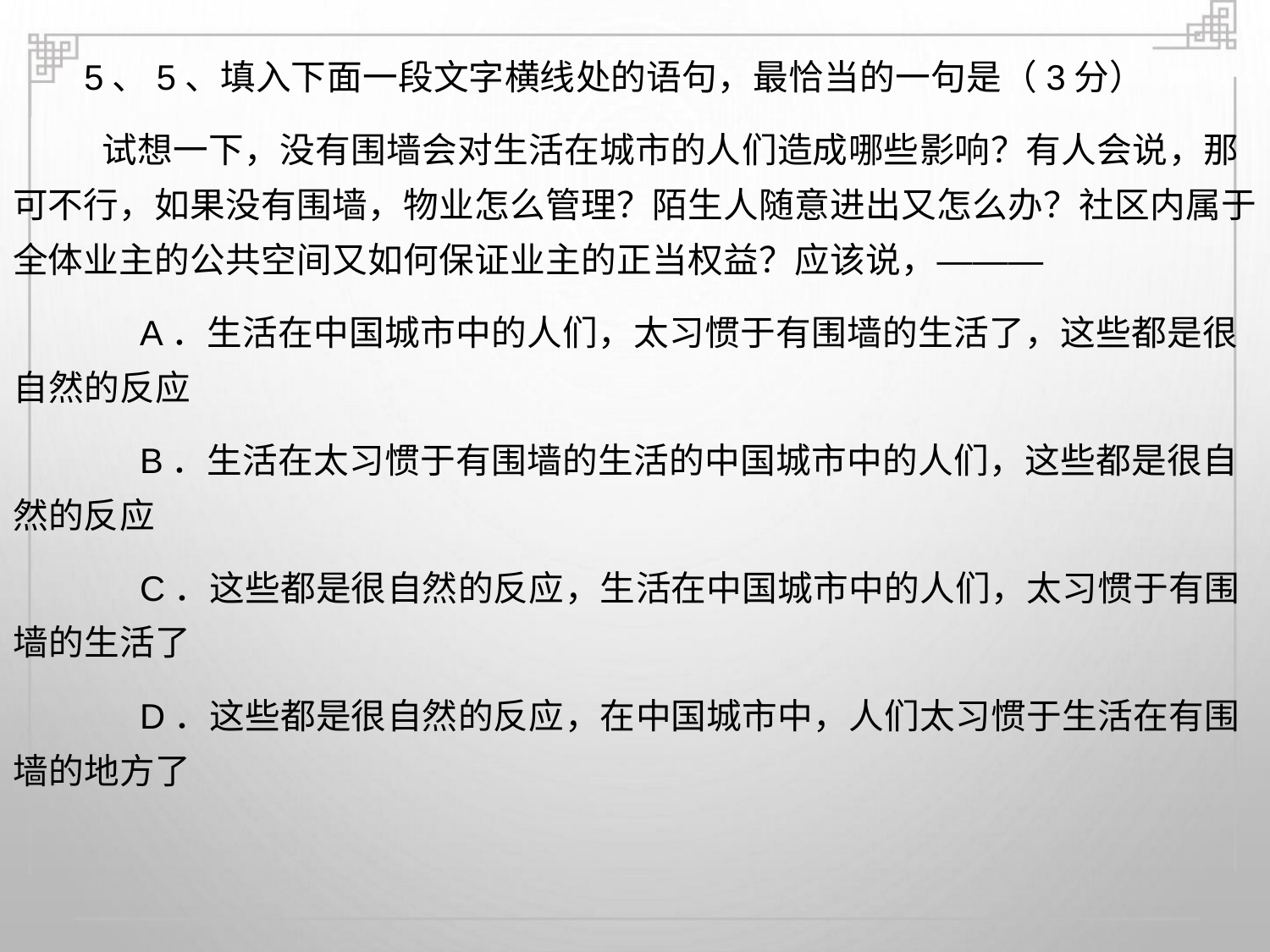

5、5、填入下面一段文字横线处的语句，最恰当的一句是（3分）
试想一下，没有围墙会对生活在城市的人们造成哪些影响？有人会说，那
可不行，如果没有围墙，物业怎么管理？陌生人随意进出又怎么办？社区内属于
全体业主的公共空间又如何保证业主的正当权益？应该说，———
A．生活在中国城市中的人们，太习惯于有围墙的生活了，这些都是很
自然的反应
B．生活在太习惯于有围墙的生活的中国城市中的人们，这些都是很自
然的反应
C．这些都是很自然的反应，生活在中国城市中的人们，太习惯于有围
墙的生活了
D．这些都是很自然的反应，在中国城市中，人们太习惯于生活在有围
墙的地方了